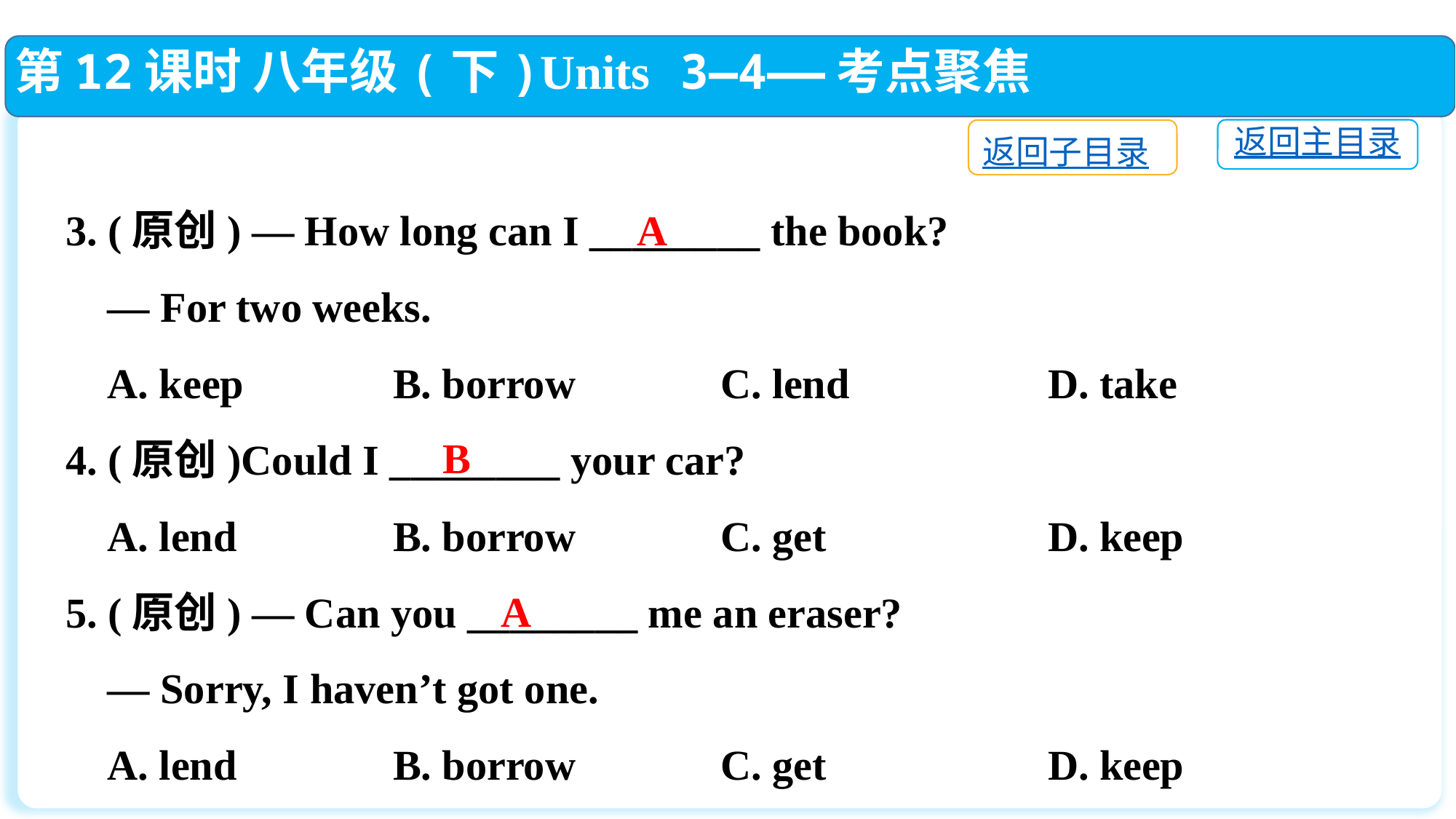

第12课时 八年级(下)Units 3—4——考点聚焦

返回主目录

返回子目录
3. (原创) — How long can I ________ the book?
    — For two weeks.
    A. keep		B. borrow		C. lend		D. take
4. (原创)Could I ________ your car?
    A. lend		B. borrow		C. get			D. keep
5. (原创) — Can you ________ me an eraser?
    — Sorry, I haven’t got one.
    A. lend		B. borrow		C. get			D. keep
A
B
A